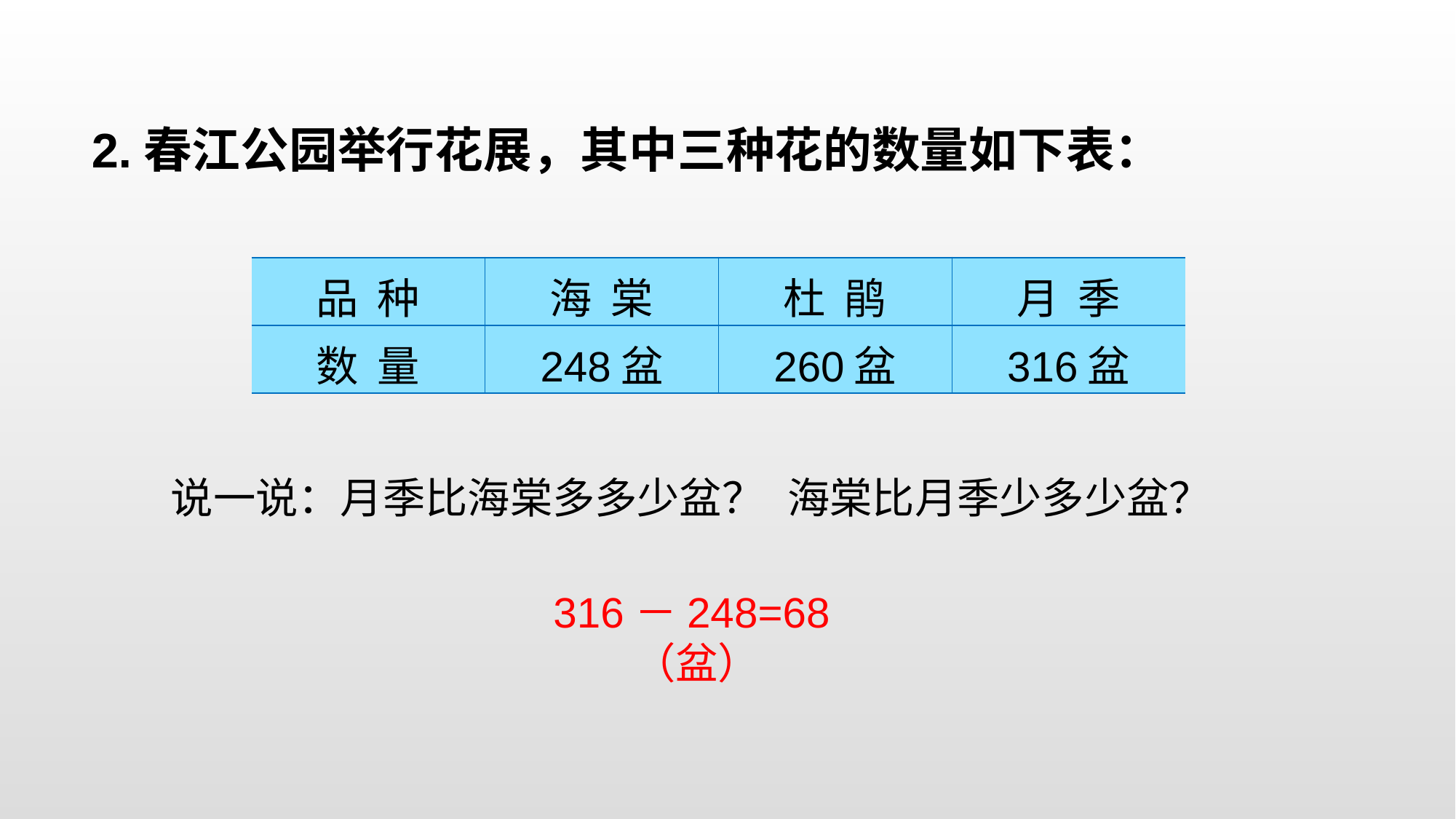

2.春江公园举行花展，其中三种花的数量如下表：
| 品 种 | 海 棠 | 杜 鹃 | 月 季 |
| --- | --- | --- | --- |
| 数 量 | 248盆 | 260盆 | 316盆 |
海棠比月季少多少盆？
说一说：月季比海棠多多少盆？
316－248=68（盆）